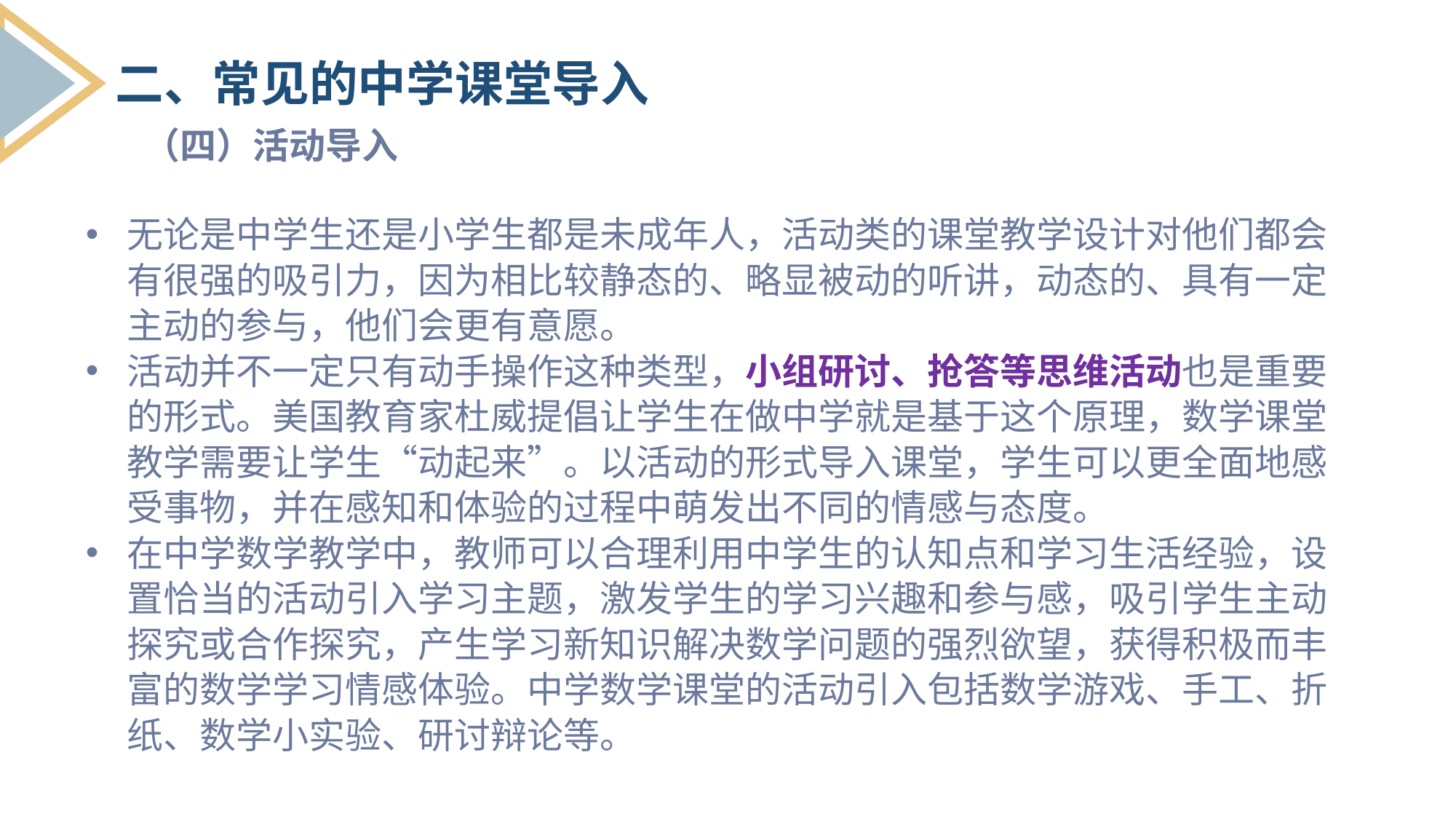

二、常见的中学课堂导入
      （四）活动导入

无论是中学生还是小学生都是未成年人，活动类的课堂教学设计对他们都会有很强的吸引力，因为相比较静态的、略显被动的听讲，动态的、具有一定主动的参与，他们会更有意愿。
活动并不一定只有动手操作这种类型，小组研讨、抢答等思维活动也是重要的形式。美国教育家杜威提倡让学生在做中学就是基于这个原理，数学课堂教学需要让学生“动起来”。以活动的形式导入课堂，学生可以更全面地感受事物，并在感知和体验的过程中萌发出不同的情感与态度。
在中学数学教学中，教师可以合理利用中学生的认知点和学习生活经验，设置恰当的活动引入学习主题，激发学生的学习兴趣和参与感，吸引学生主动探究或合作探究，产生学习新知识解决数学问题的强烈欲望，获得积极而丰富的数学学习情感体验。中学数学课堂的活动引入包括数学游戏、手工、折纸、数学小实验、研讨辩论等。